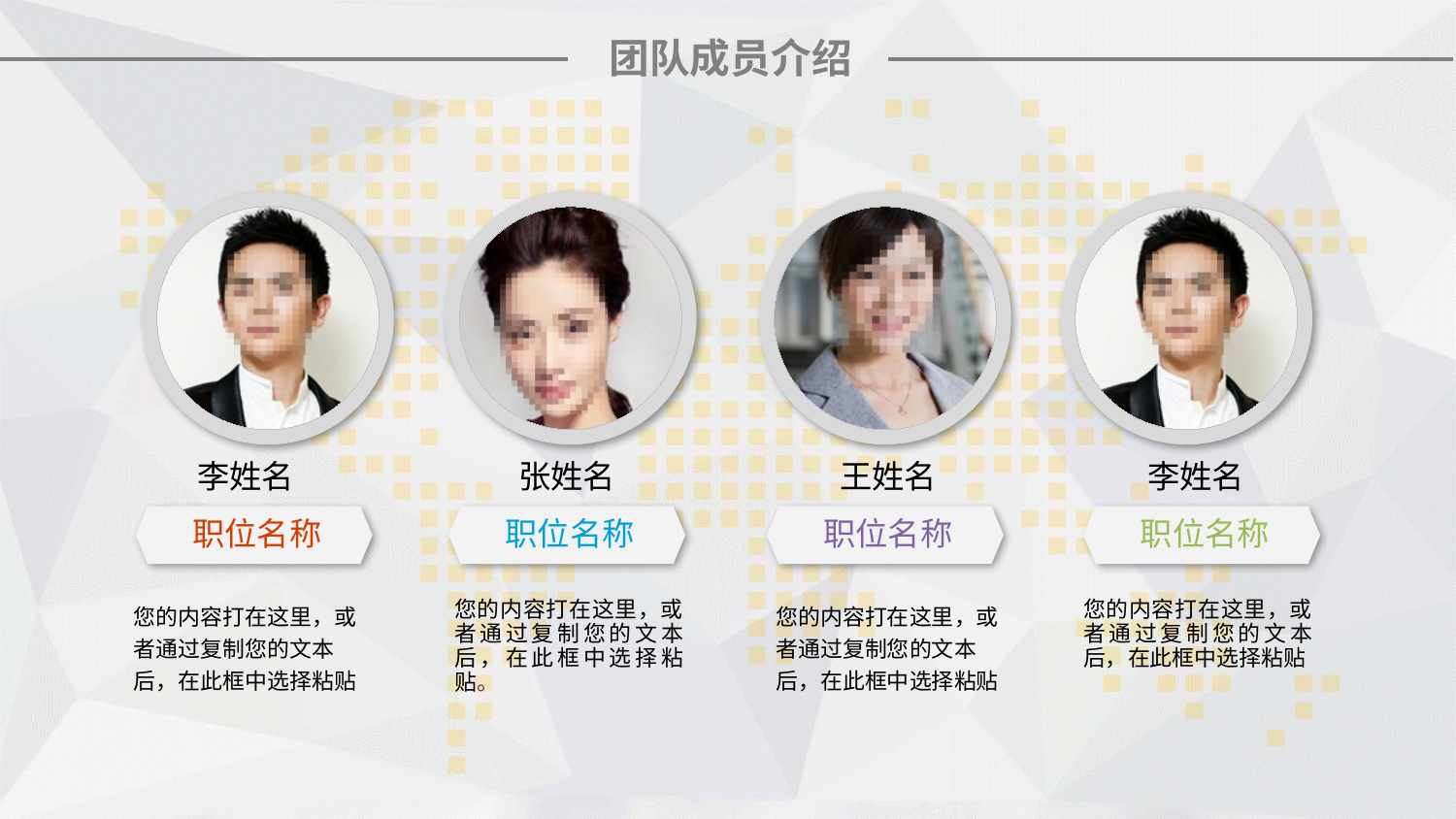

团队成员介绍

李姓名
张姓名
王姓名
李姓名

职位名称

职位名称

职位名称

职位名称

您的内容打在这里，或者通过复制您的文本后，在此框中选择粘贴
您的内容打在这里，或者通过复制您的文本后，在此框中选择粘贴。
您的内容打在这里，或者通过复制您的文本后，在此框中选择粘贴
您的内容打在这里，或者通过复制您的文本后，在此框中选择粘贴